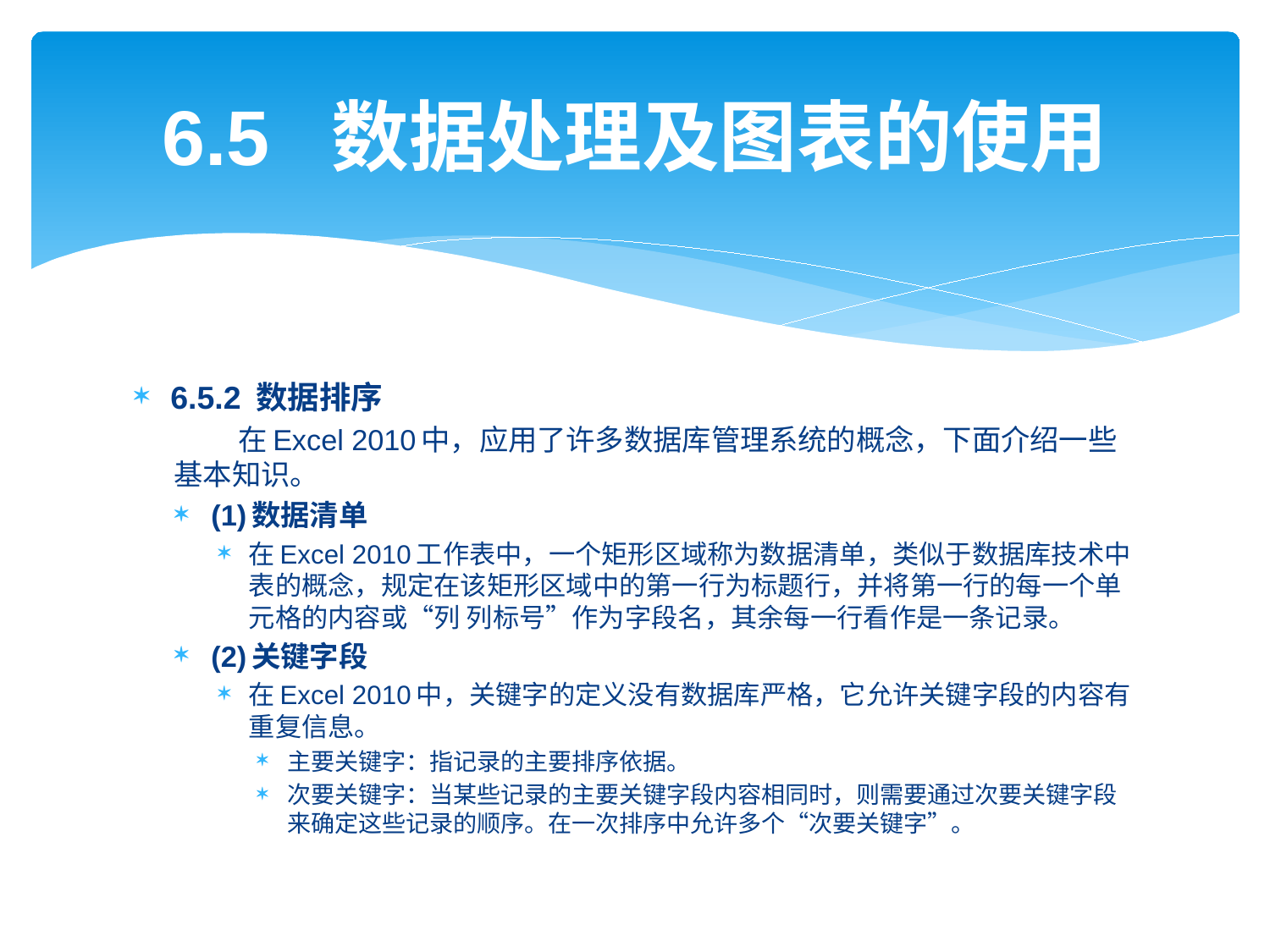

# 6.5  数据处理及图表的使用
6.5.2 数据排序
         在Excel 2010中，应用了许多数据库管理系统的概念，下面介绍一些基本知识。
(1)数据清单
在Excel 2010工作表中，一个矩形区域称为数据清单，类似于数据库技术中表的概念，规定在该矩形区域中的第一行为标题行，并将第一行的每一个单元格的内容或“列 列标号”作为字段名，其余每一行看作是一条记录。
(2)关键字段
在Excel 2010中，关键字的定义没有数据库严格，它允许关键字段的内容有重复信息。
主要关键字：指记录的主要排序依据。
次要关键字：当某些记录的主要关键字段内容相同时，则需要通过次要关键字段来确定这些记录的顺序。在一次排序中允许多个“次要关键字”。